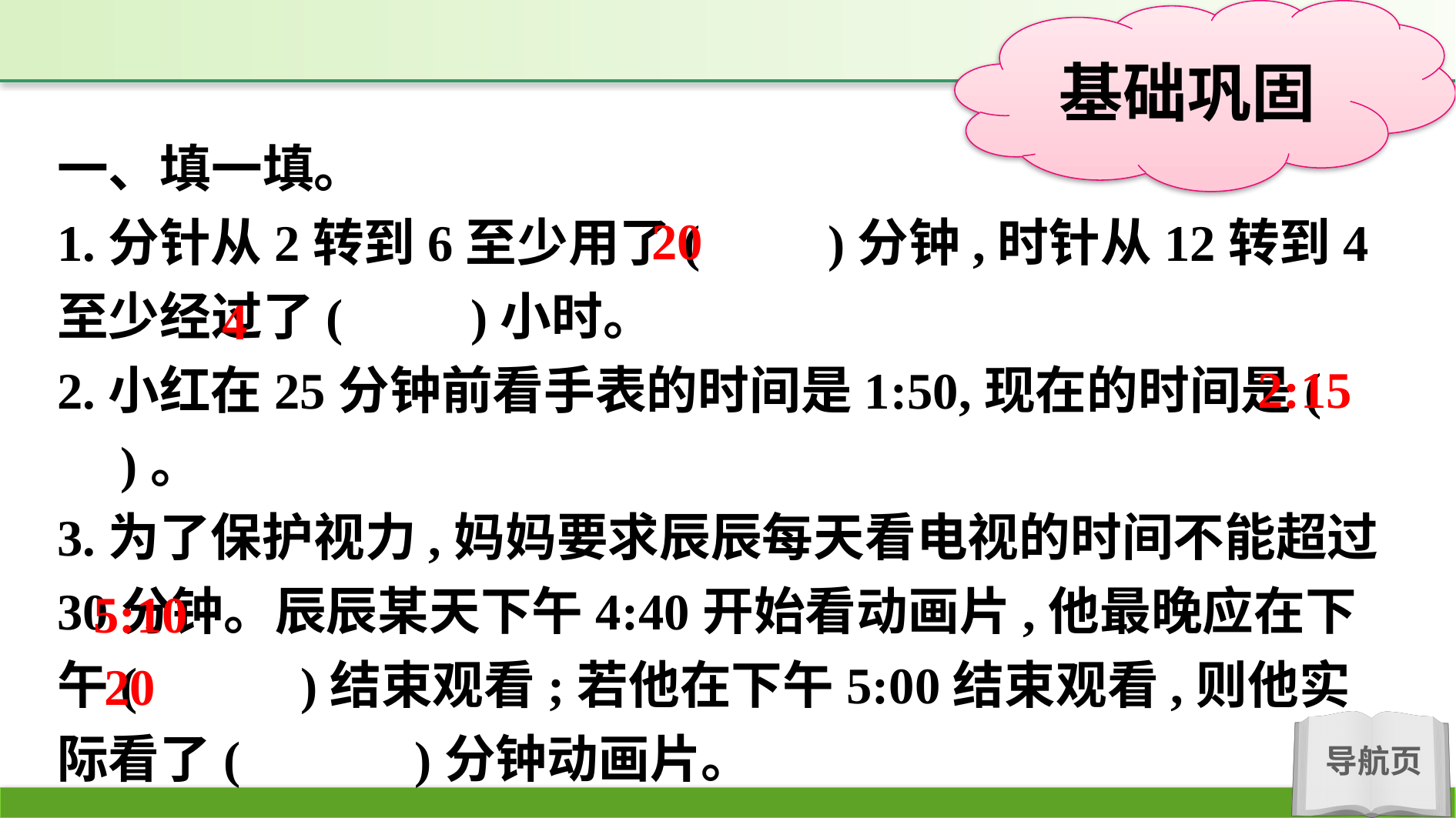

一、填一填。
1.分针从2转到6至少用了(　　)分钟,时针从12转到4至少经过了(　　)小时。
2.小红在25分钟前看手表的时间是1:50,现在的时间是(　　)。
3.为了保护视力,妈妈要求辰辰每天看电视的时间不能超过30分钟。辰辰某天下午4:40开始看动画片,他最晚应在下午(　   　)结束观看;若他在下午5:00结束观看,则他实际看了(　    　)分钟动画片。
20
4
2:15
5:10
20